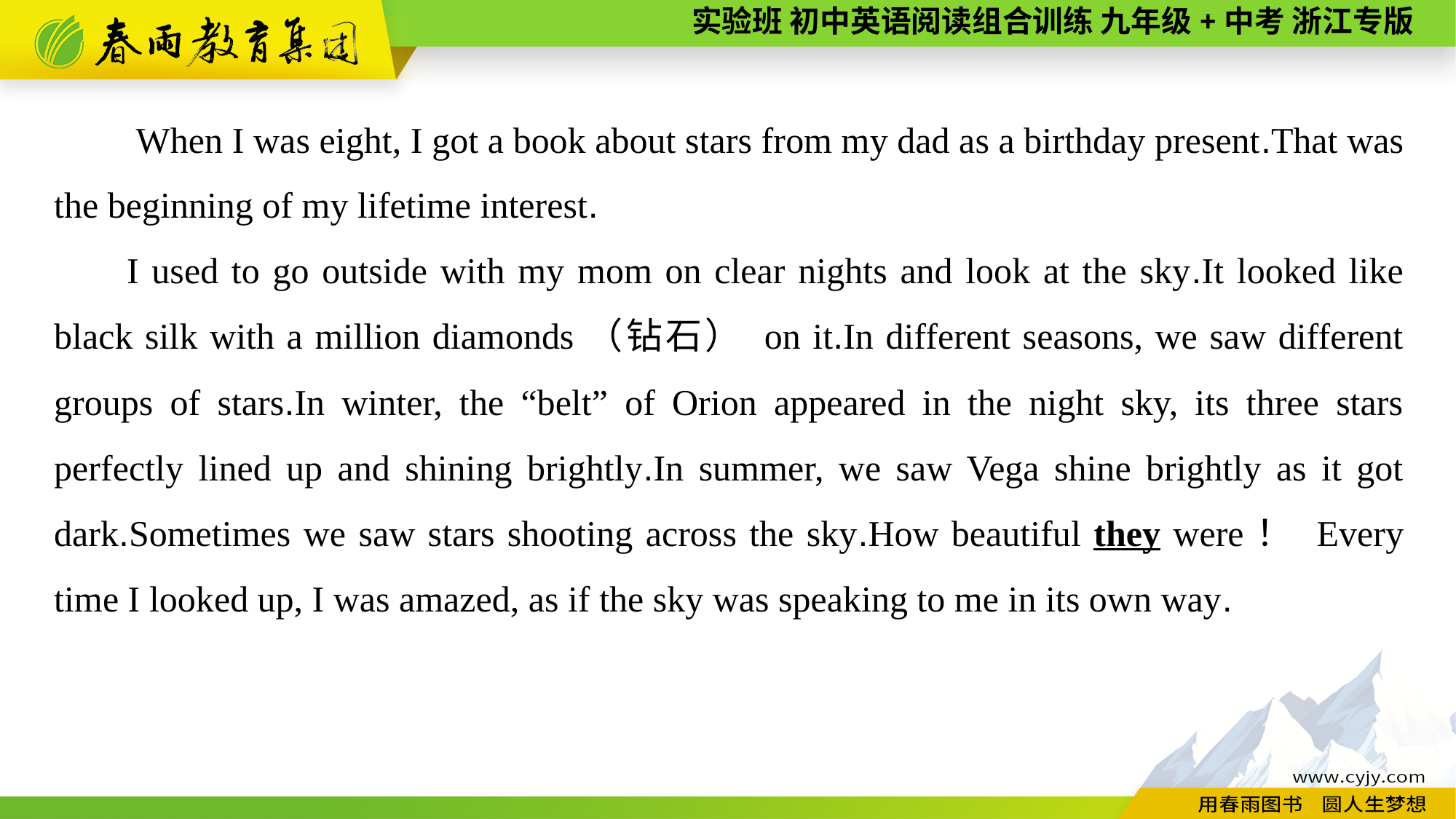

When I was eight, I got a book about stars from my dad as a birthday present.That was the beginning of my lifetime interest.
I used to go outside with my mom on clear nights and look at the sky.It looked like black silk with a million diamonds（钻石） on it.In different seasons, we saw different groups of stars.In winter, the “belt” of Orion appeared in the night sky, its three stars perfectly lined up and shining brightly.In summer, we saw Vega shine brightly as it got dark.Sometimes we saw stars shooting across the sky.How beautiful they were！ Every time I looked up, I was amazed, as if the sky was speaking to me in its own way.